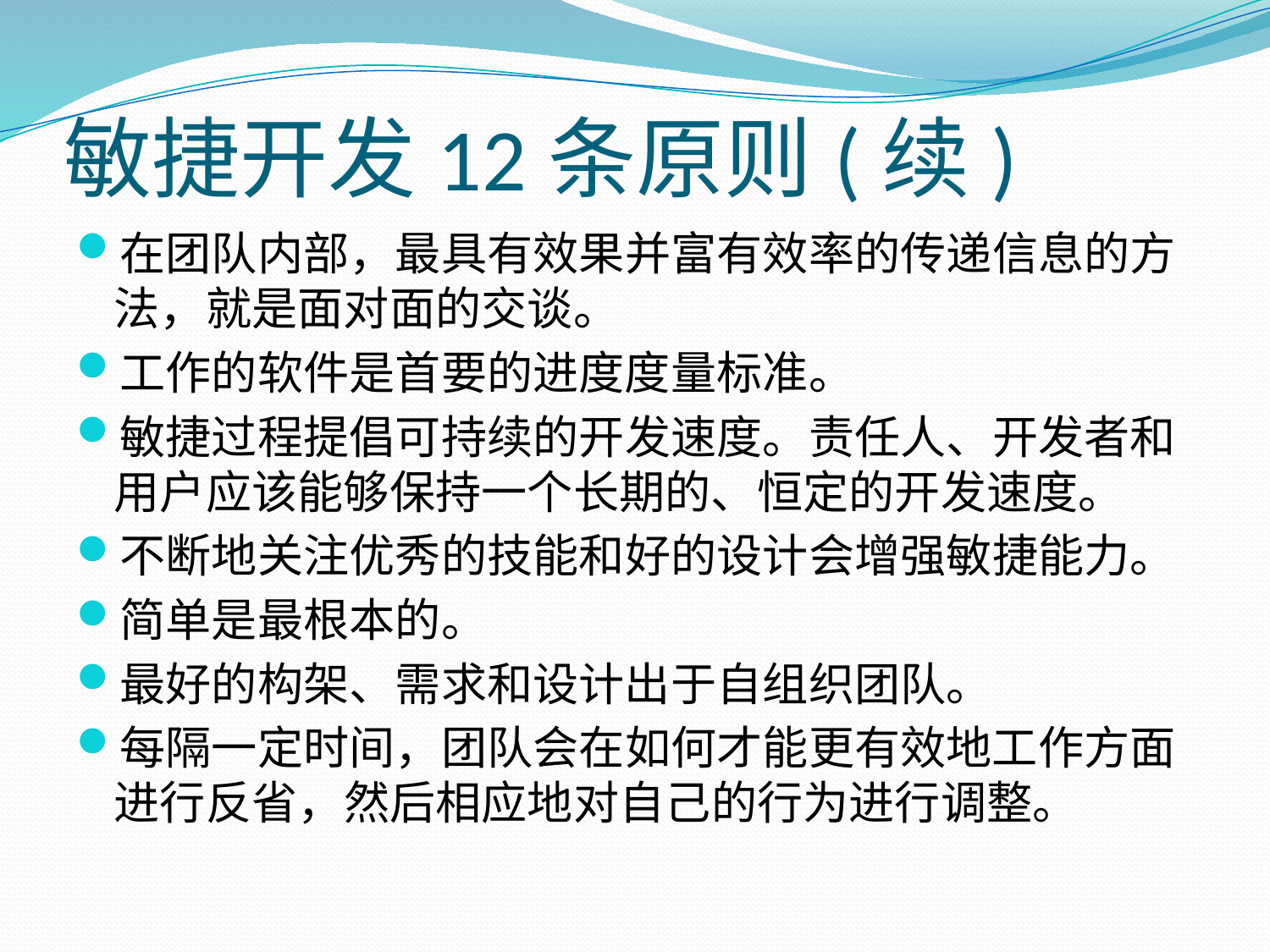

# 敏捷开发12条原则(续)
在团队内部，最具有效果并富有效率的传递信息的方法，就是面对面的交谈。
工作的软件是首要的进度度量标准。
敏捷过程提倡可持续的开发速度。责任人、开发者和用户应该能够保持一个长期的、恒定的开发速度。
不断地关注优秀的技能和好的设计会增强敏捷能力。
简单是最根本的。
最好的构架、需求和设计出于自组织团队。
每隔一定时间，团队会在如何才能更有效地工作方面进行反省，然后相应地对自己的行为进行调整。